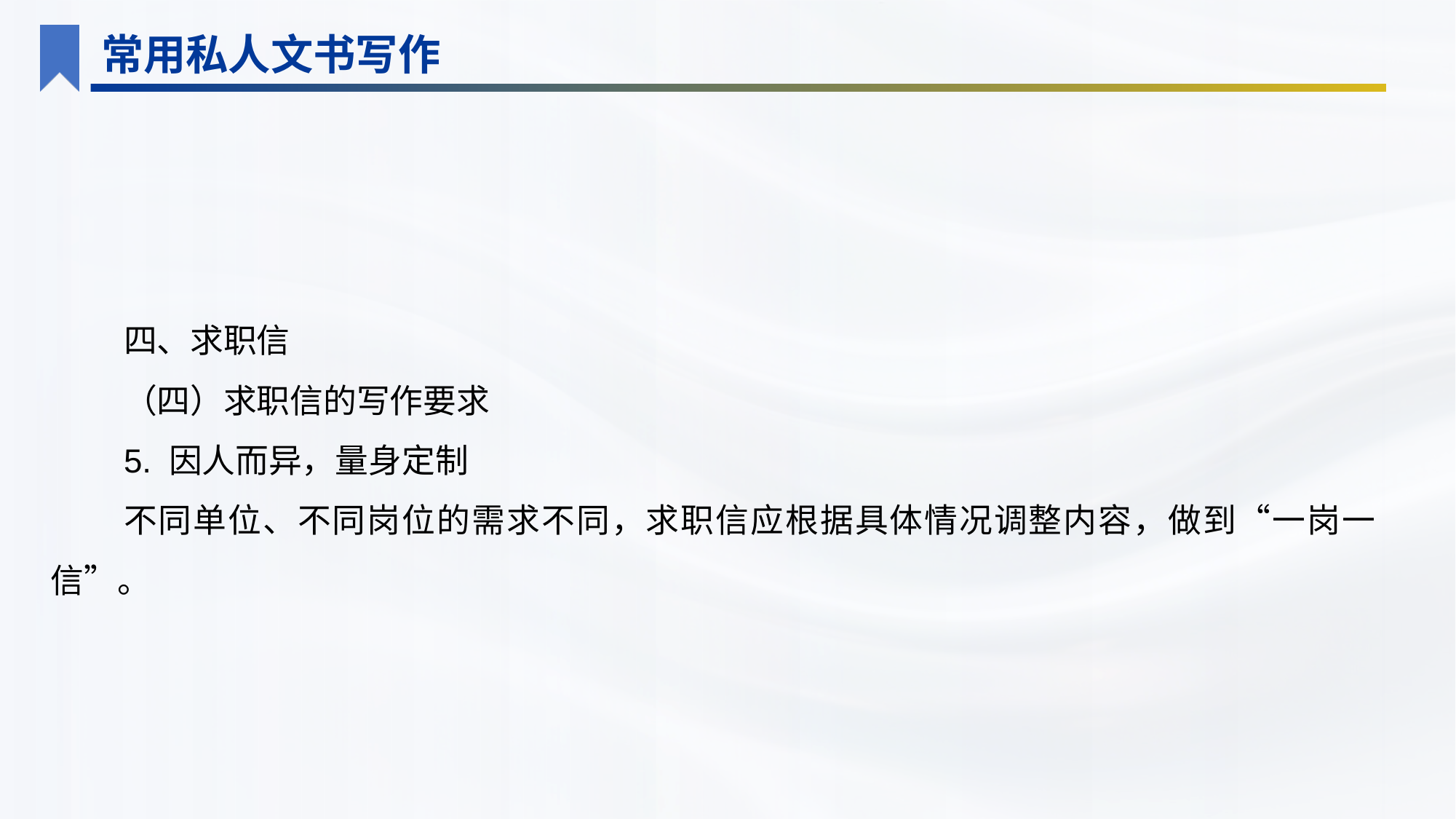

常用私人文书写作
四、求职信
（四）求职信的写作要求
5. 因人而异，量身定制
不同单位、不同岗位的需求不同，求职信应根据具体情况调整内容，做到“一岗一信”。